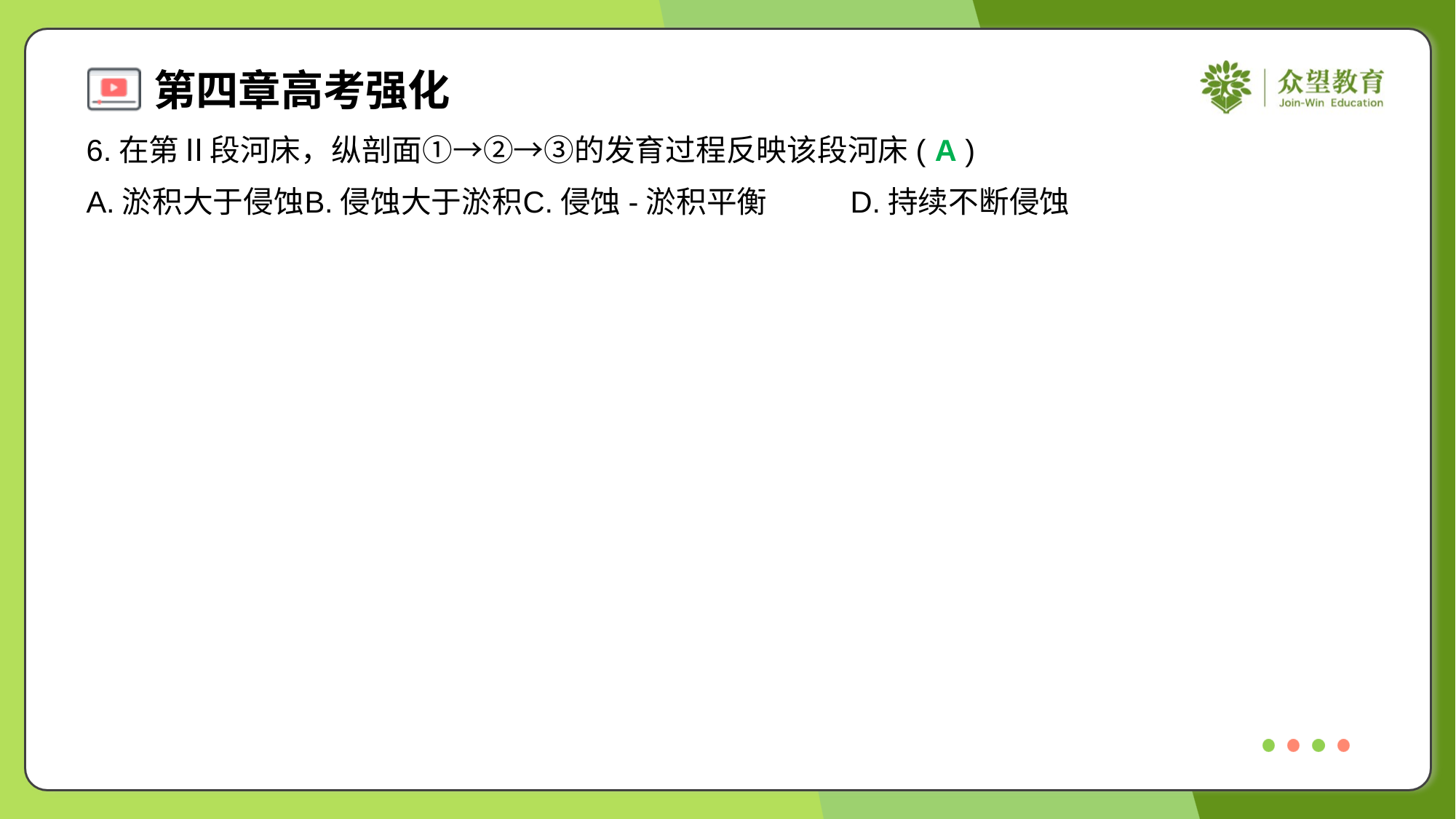

6.在第Ⅱ段河床，纵剖面①→②→③的发育过程反映该段河床(     )
A
A.淤积大于侵蚀	B.侵蚀大于淤积	C.侵蚀-淤积平衡	D.持续不断侵蚀